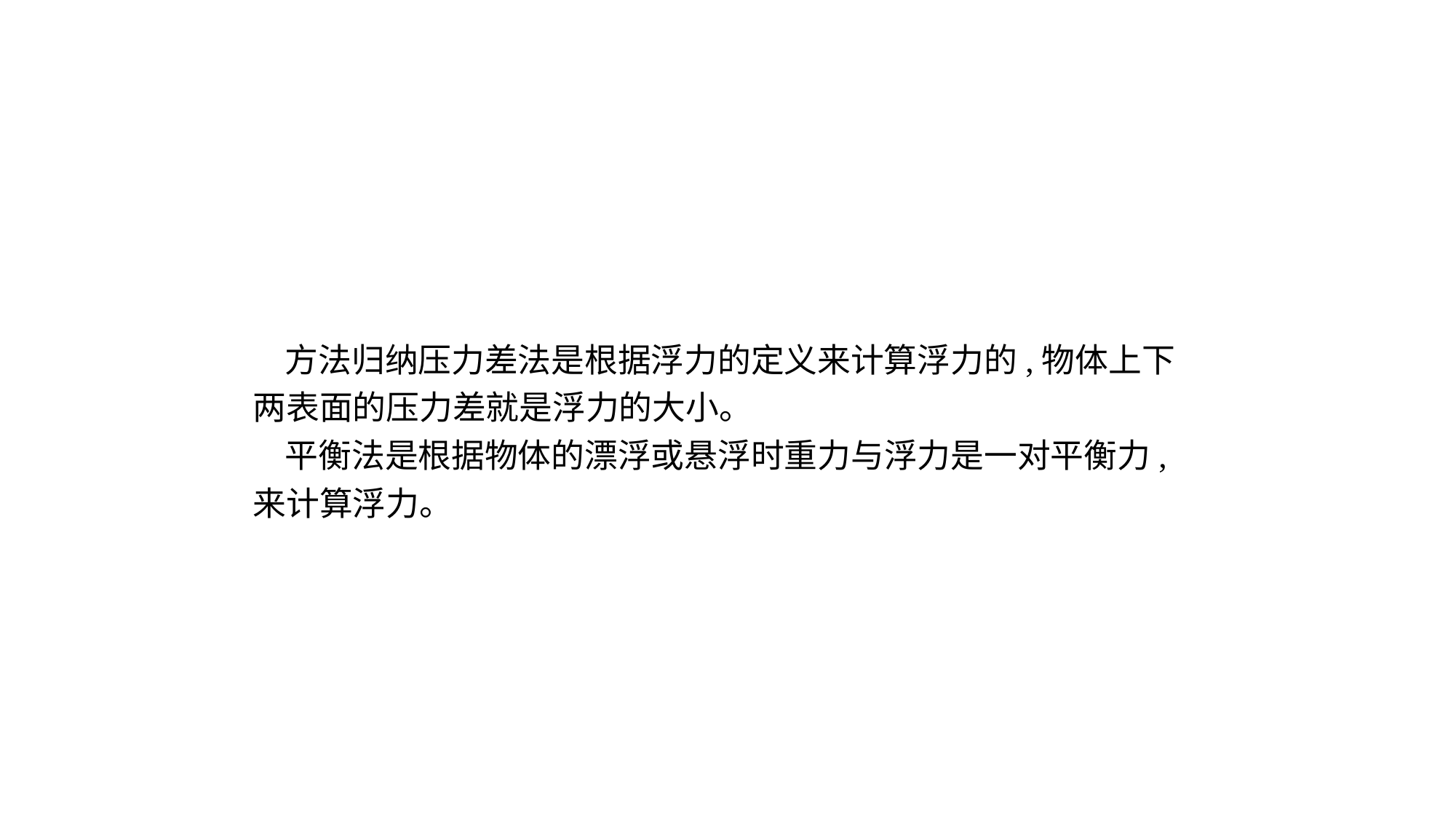

方法归纳压力差法是根据浮力的定义来计算浮力的,物体上下两表面的压力差就是浮力的大小。
平衡法是根据物体的漂浮或悬浮时重力与浮力是一对平衡力,来计算浮力。